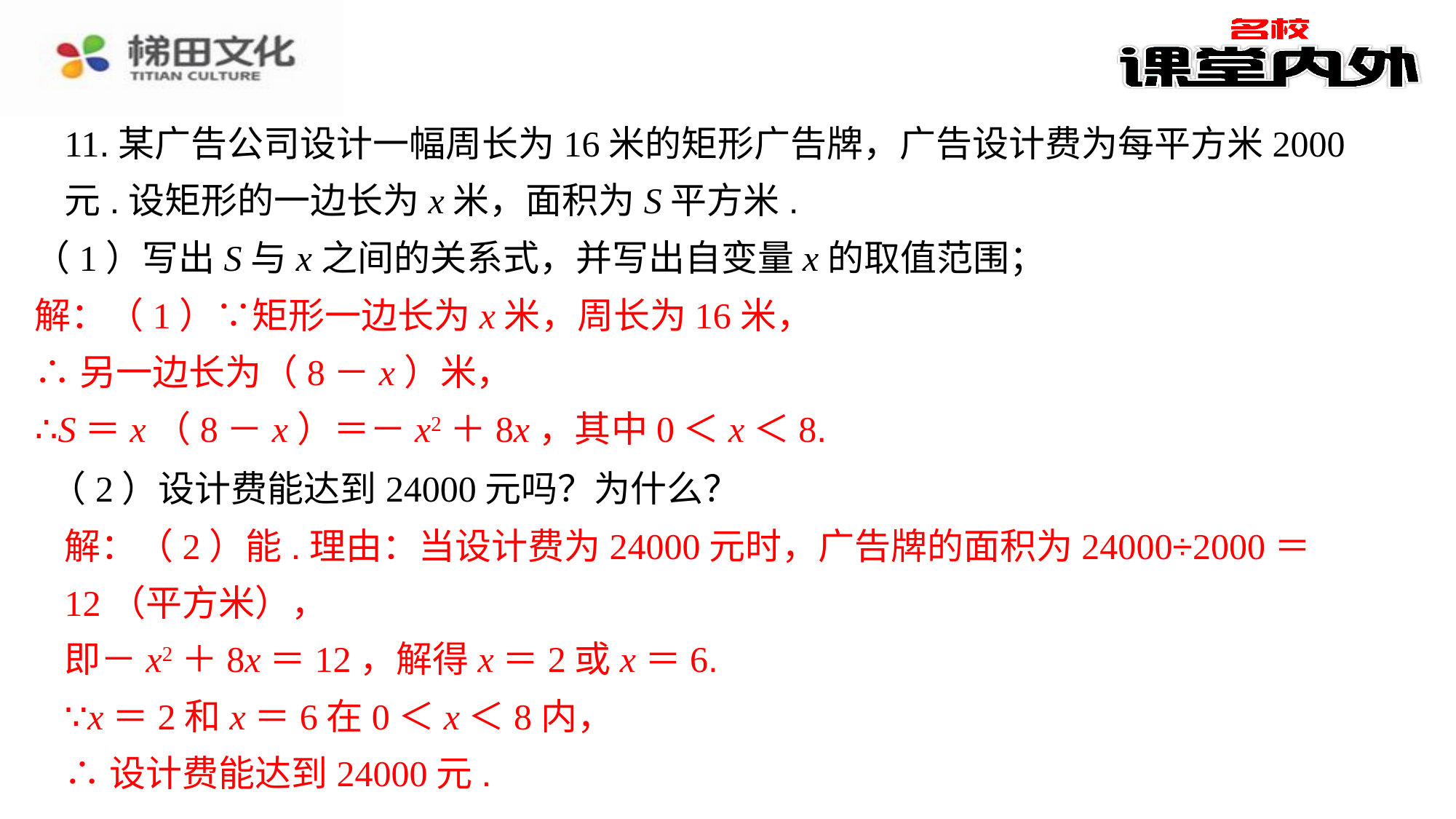

11.某广告公司设计一幅周长为16米的矩形广告牌，广告设计费为每平方米2000元.设矩形的一边长为x米，面积为S平方米.
（1）写出S与x之间的关系式，并写出自变量x的取值范围；
解：（1）∵矩形一边长为x米，周长为16米，
∴另一边长为（8－x）米，
∴S＝x（8－x）＝－x2＋8x，其中0＜x＜8.
（2）设计费能达到24000元吗？为什么？
解：（2）能.理由：当设计费为24000元时，广告牌的面积为24000÷2000＝12（平方米），
即－x2＋8x＝12，解得x＝2或x＝6.
∵x＝2和x＝6在0＜x＜8内，
∴设计费能达到24000元.